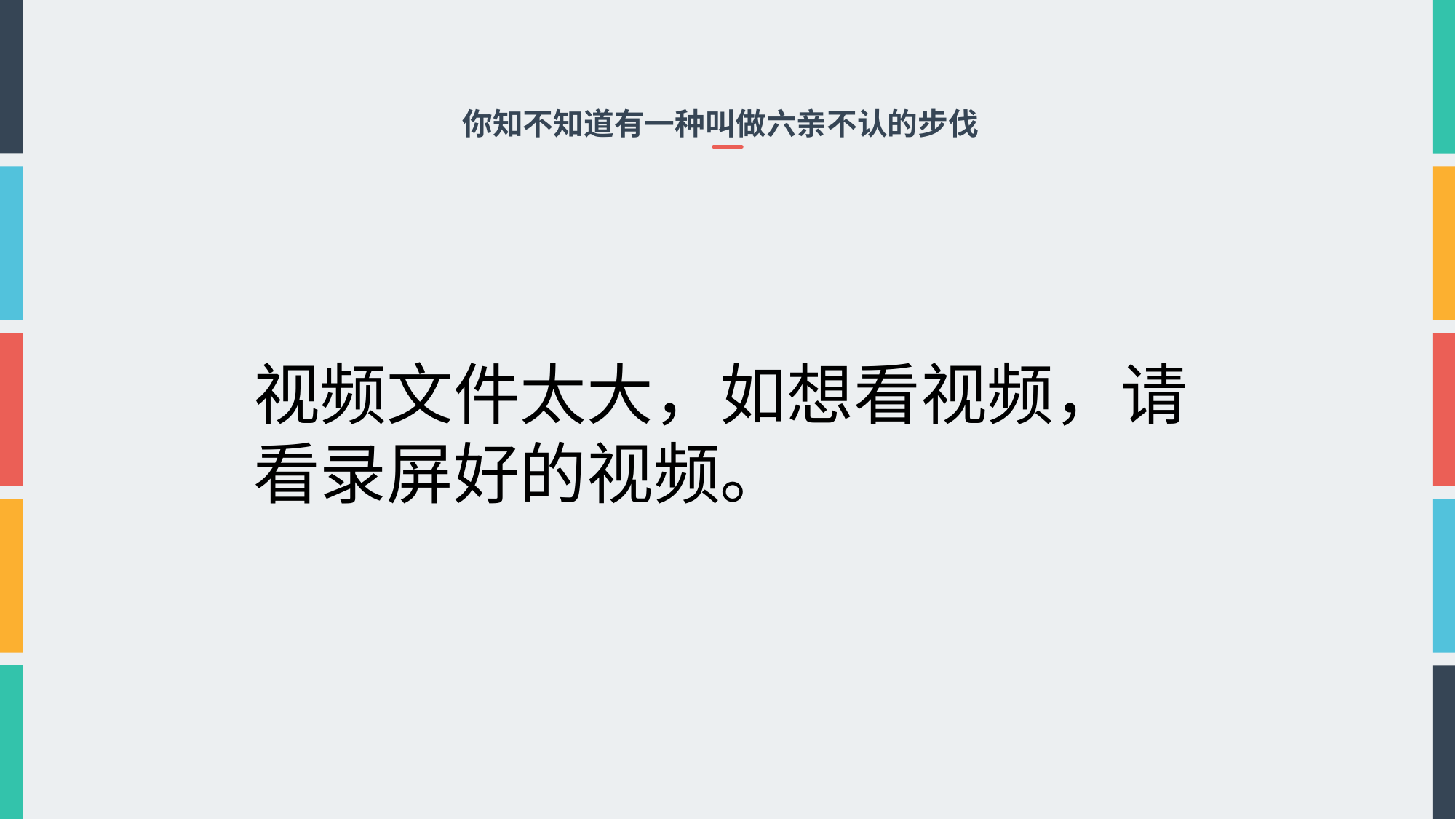

你知不知道有一种叫做六亲不认的步伐

视频文件太大，如想看视频，请看录屏好的视频。